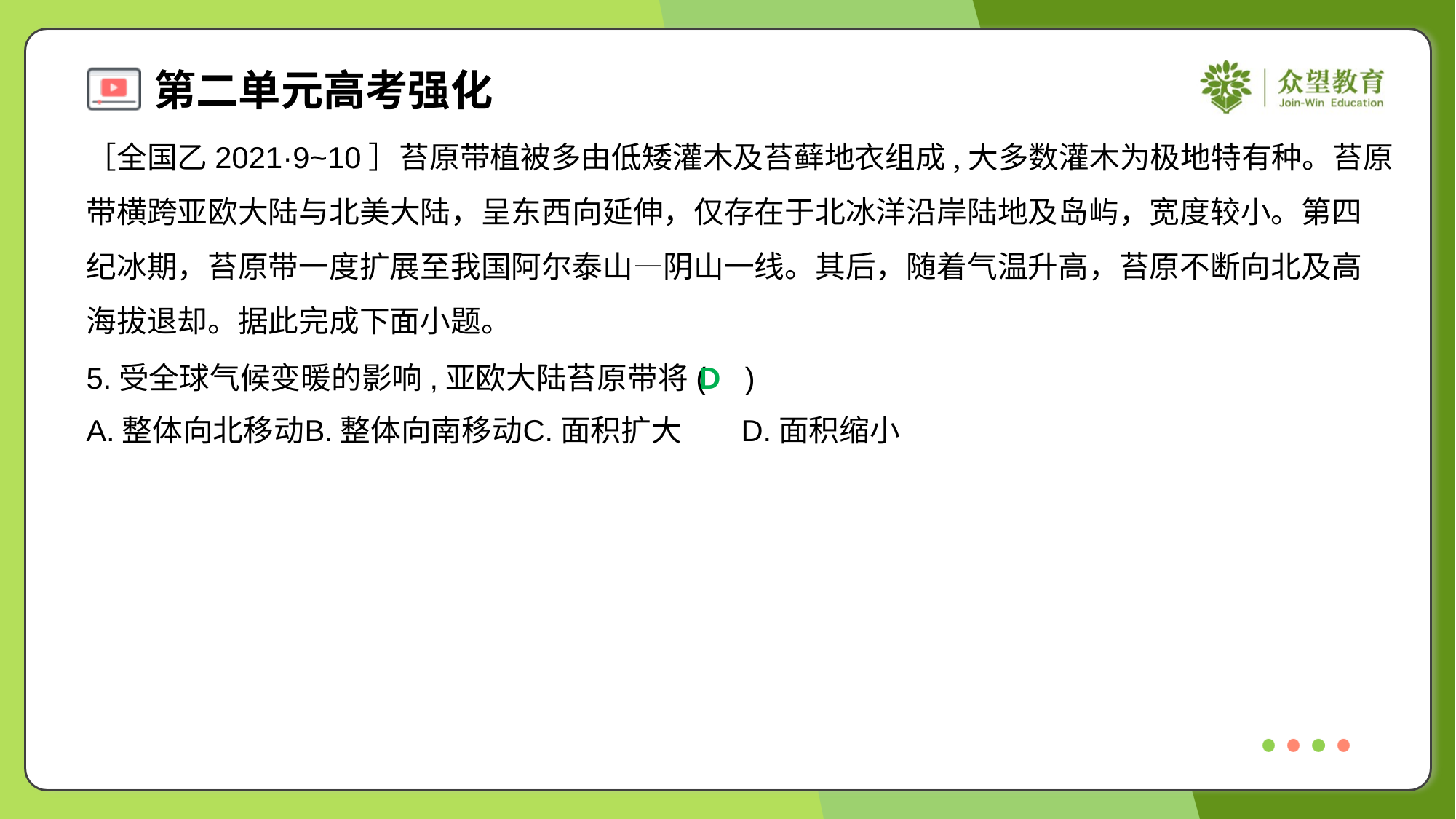

［全国乙2021·9~10］苔原带植被多由低矮灌木及苔藓地衣组成,大多数灌木为极地特有种。苔原
带横跨亚欧大陆与北美大陆，呈东西向延伸，仅存在于北冰洋沿岸陆地及岛屿，宽度较小。第四
纪冰期，苔原带一度扩展至我国阿尔泰山—阴山一线。其后，随着气温升高，苔原不断向北及高
海拔退却。据此完成下面小题。
5.受全球气候变暖的影响,亚欧大陆苔原带将(     )
D
A.整体向北移动	B.整体向南移动	C.面积扩大	D.面积缩小